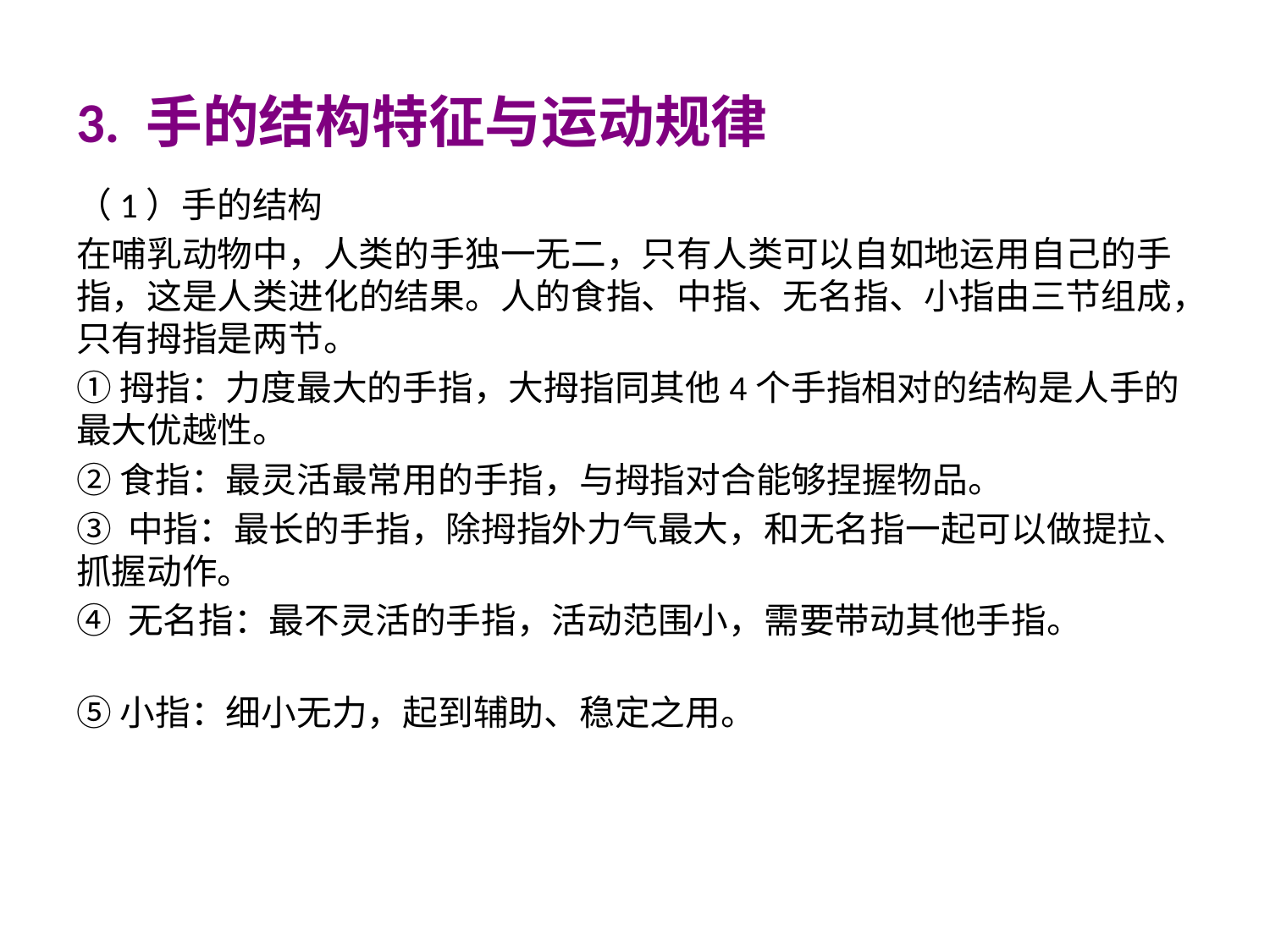

# 3. 手的结构特征与运动规律
（1）手的结构
在哺乳动物中，人类的手独一无二，只有人类可以自如地运用自己的手指，这是人类进化的结果。人的食指、中指、无名指、小指由三节组成，只有拇指是两节。
①拇指：力度最大的手指，大拇指同其他4个手指相对的结构是人手的最大优越性。
②食指：最灵活最常用的手指，与拇指对合能够捏握物品。
③ 中指：最长的手指，除拇指外力气最大，和无名指一起可以做提拉、抓握动作。
④ 无名指：最不灵活的手指，活动范围小，需要带动其他手指。
⑤小指：细小无力，起到辅助、稳定之用。